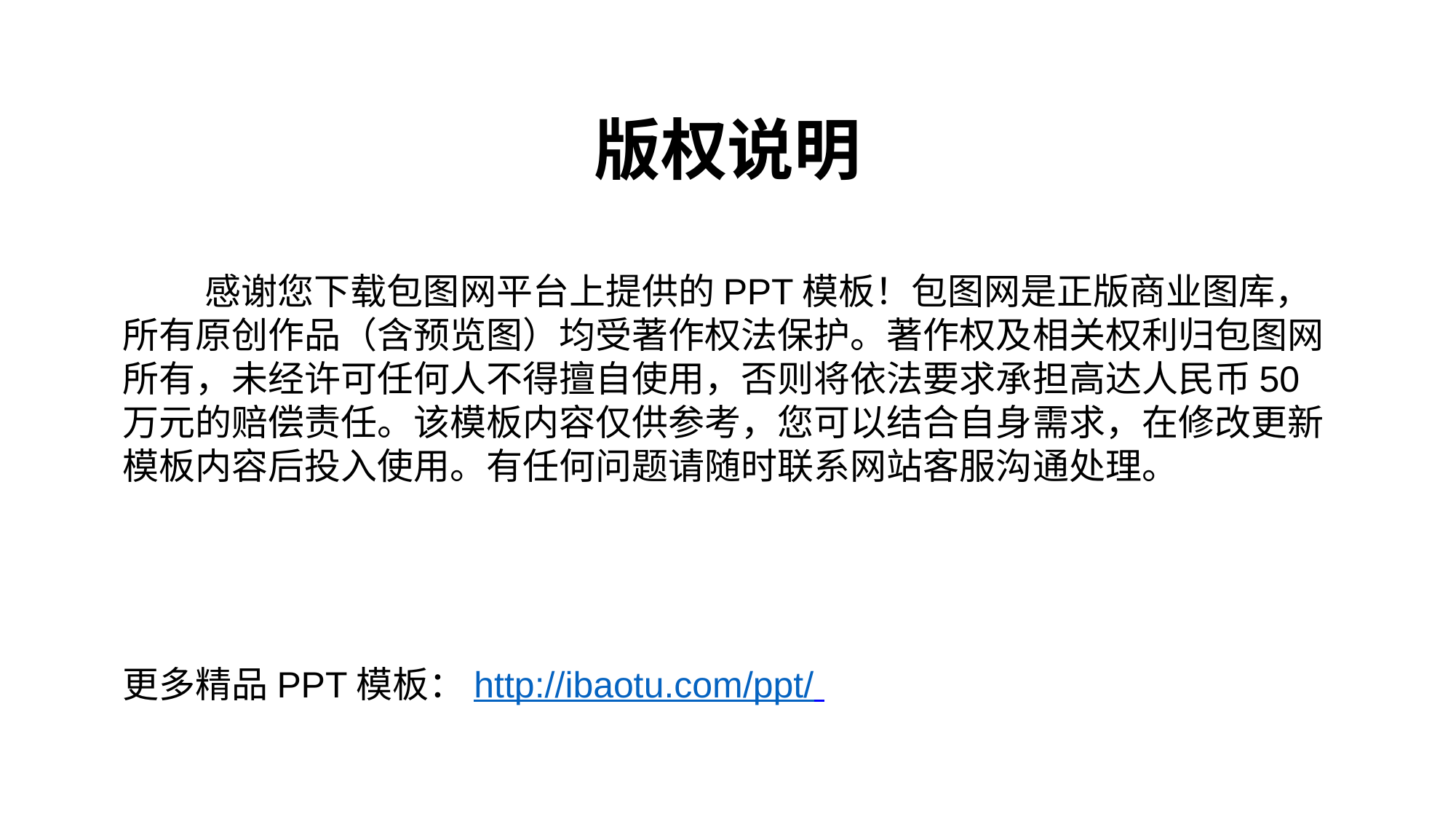

版权说明

         感谢您下载包图网平台上提供的PPT模板！包图网是正版商业图库，所有原创作品（含预览图）均受著作权法保护。著作权及相关权利归包图网所有，未经许可任何人不得擅自使用，否则将依法要求承担高达人民币50万元的赔偿责任。该模板内容仅供参考，您可以结合自身需求，在修改更新模板内容后投入使用。有任何问题请随时联系网站客服沟通处理。

更多精品PPT模板：http://ibaotu.com/ppt/